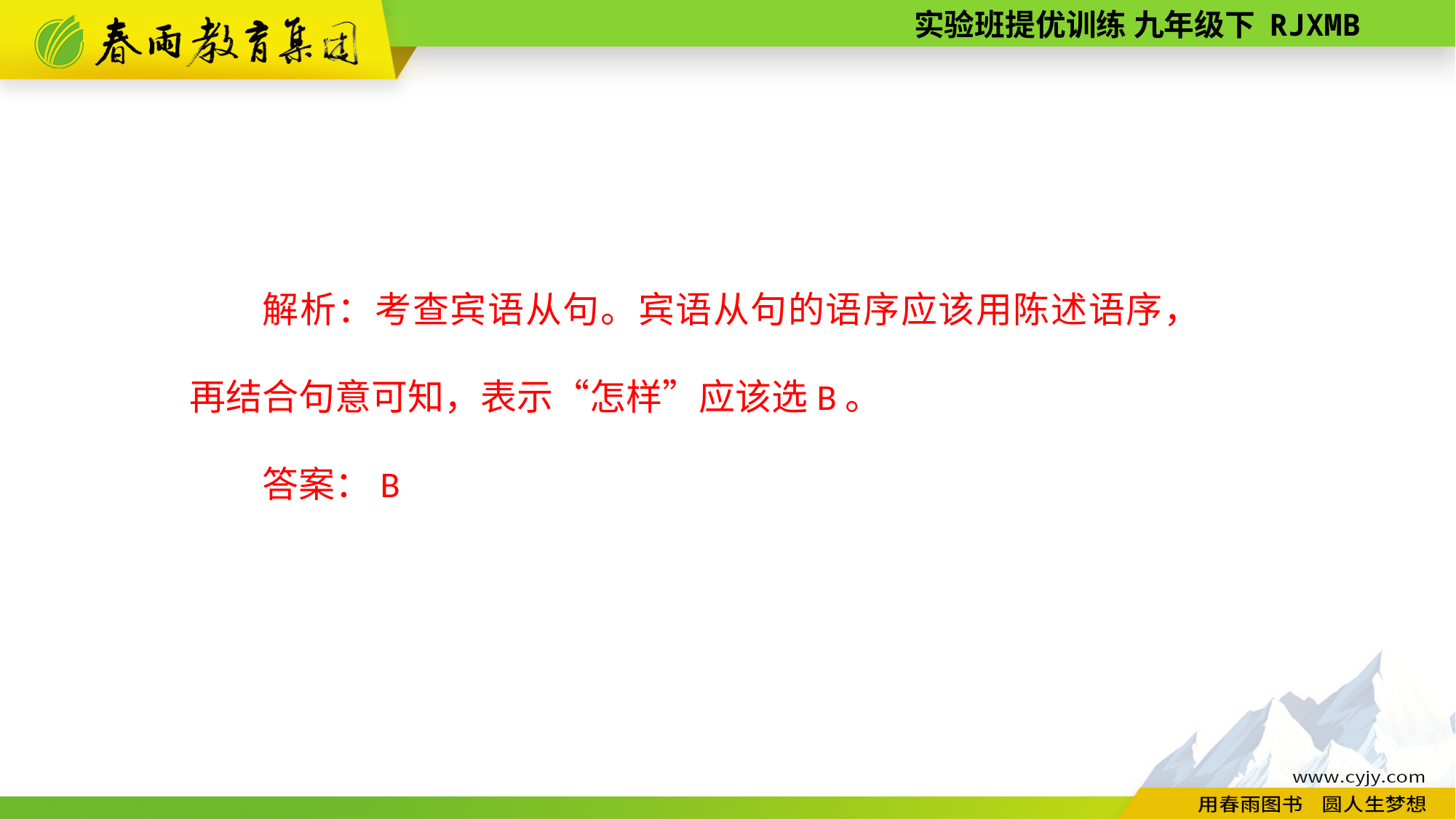

解析：考查宾语从句。宾语从句的语序应该用陈述语序，再结合句意可知，表示“怎样”应该选B。
答案：B